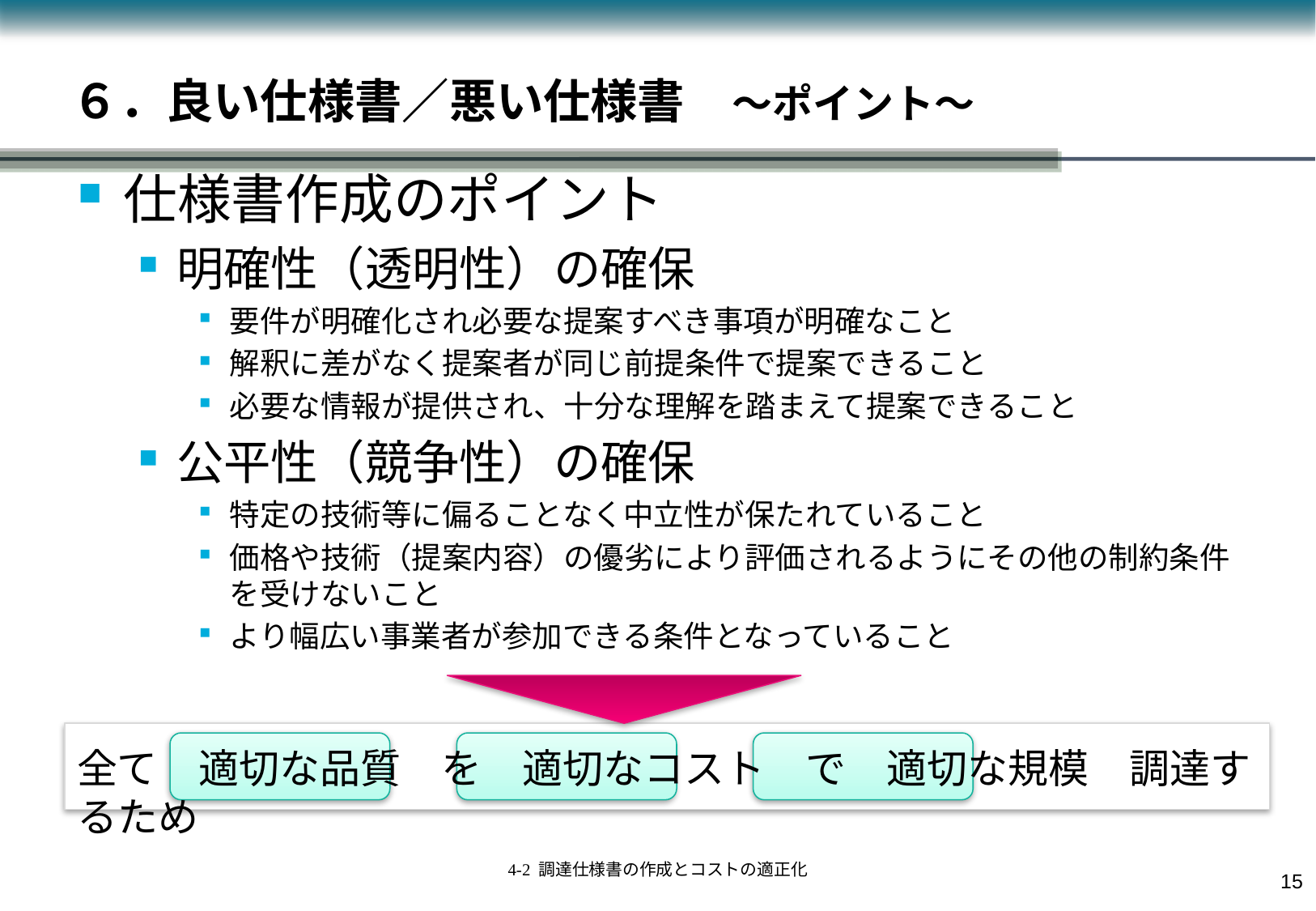

# ６．良い仕様書／悪い仕様書　～ポイント～
仕様書作成のポイント
明確性（透明性）の確保
要件が明確化され必要な提案すべき事項が明確なこと
解釈に差がなく提案者が同じ前提条件で提案できること
必要な情報が提供され、十分な理解を踏まえて提案できること
公平性（競争性）の確保
特定の技術等に偏ることなく中立性が保たれていること
価格や技術（提案内容）の優劣により評価されるようにその他の制約条件を受けないこと
より幅広い事業者が参加できる条件となっていること

全て　適切な品質　を　適切なコスト　で　適切な規模　調達するため
15
4-2 調達仕様書の作成とコストの適正化